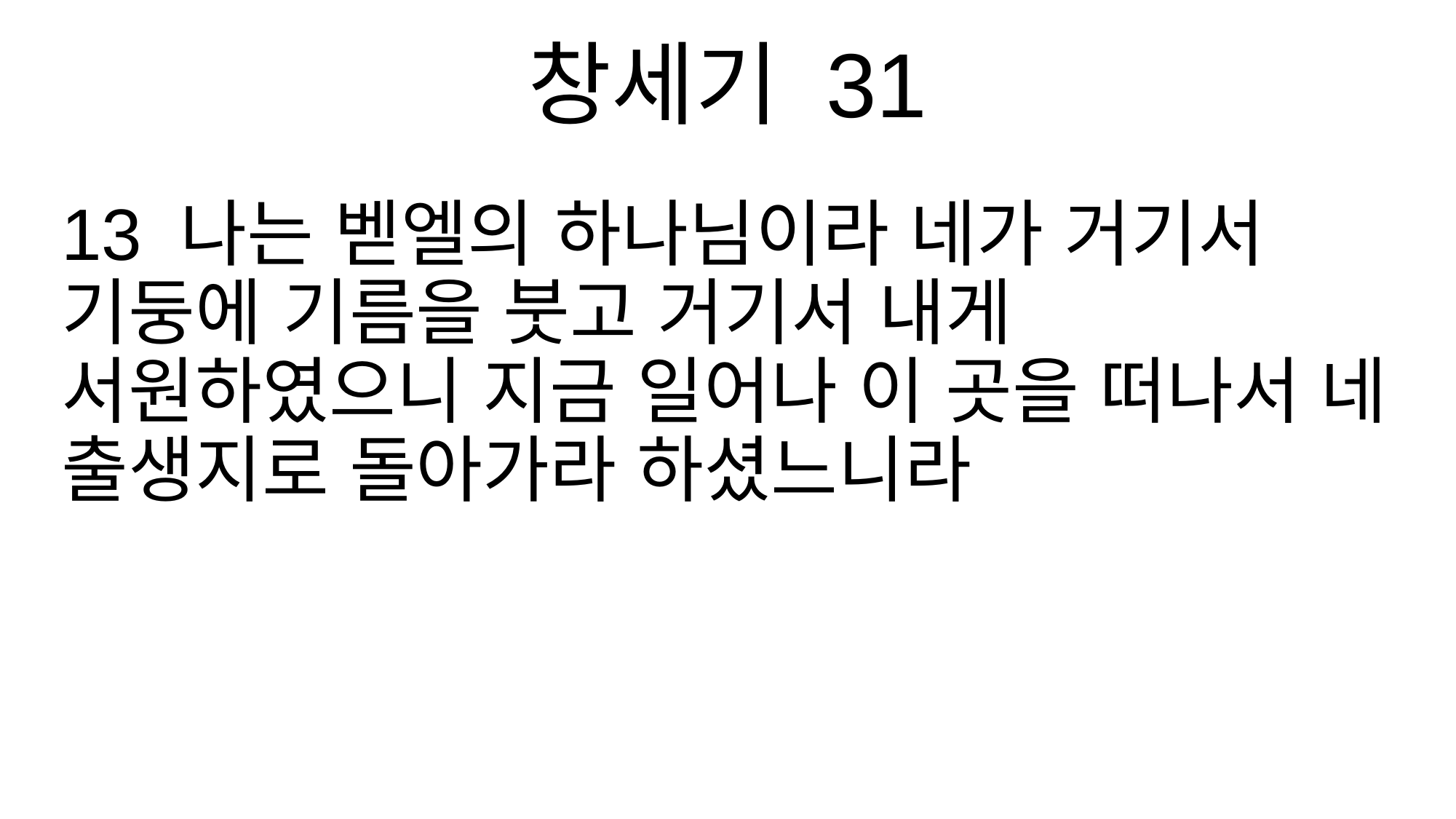

창세기 31
13 나는 벧엘의 하나님이라 네가 거기서 기둥에 기름을 붓고 거기서 내게 서원하였으니 지금 일어나 이 곳을 떠나서 네 출생지로 돌아가라 하셨느니라